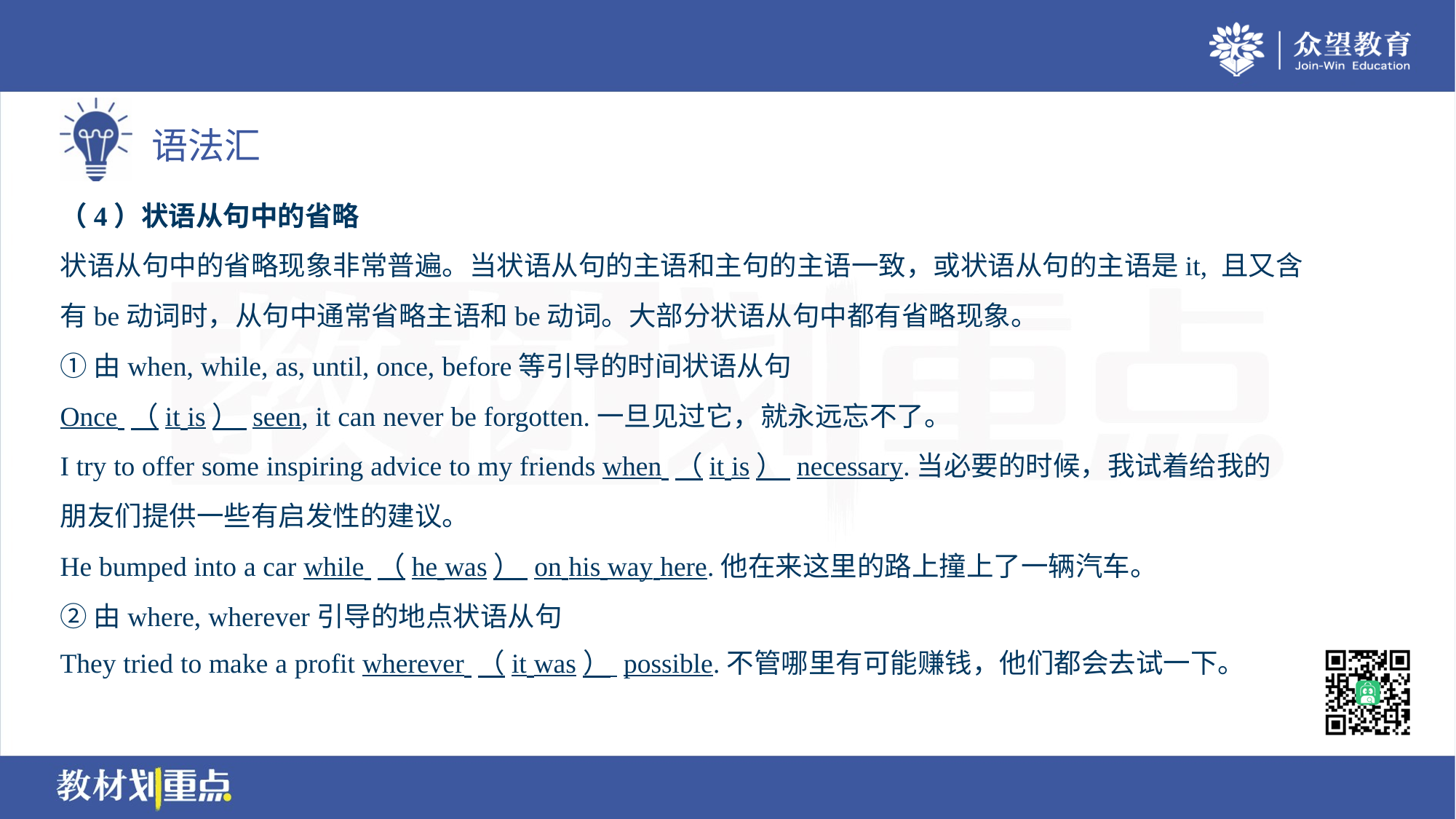

（4）状语从句中的省略
状语从句中的省略现象非常普遍。当状语从句的主语和主句的主语一致，或状语从句的主语是it, 且又含
有be动词时，从句中通常省略主语和be动词。大部分状语从句中都有省略现象。
①由when, while, as, until, once, before等引导的时间状语从句
Once （it is） seen, it can never be forgotten.一旦见过它，就永远忘不了。
I try to offer some inspiring advice to my friends when （it is） necessary.当必要的时候，我试着给我的
朋友们提供一些有启发性的建议。
He bumped into a car while （he was） on his way here.他在来这里的路上撞上了一辆汽车。
②由where, wherever引导的地点状语从句
They tried to make a profit wherever （it was） possible.不管哪里有可能赚钱，他们都会去试一下。